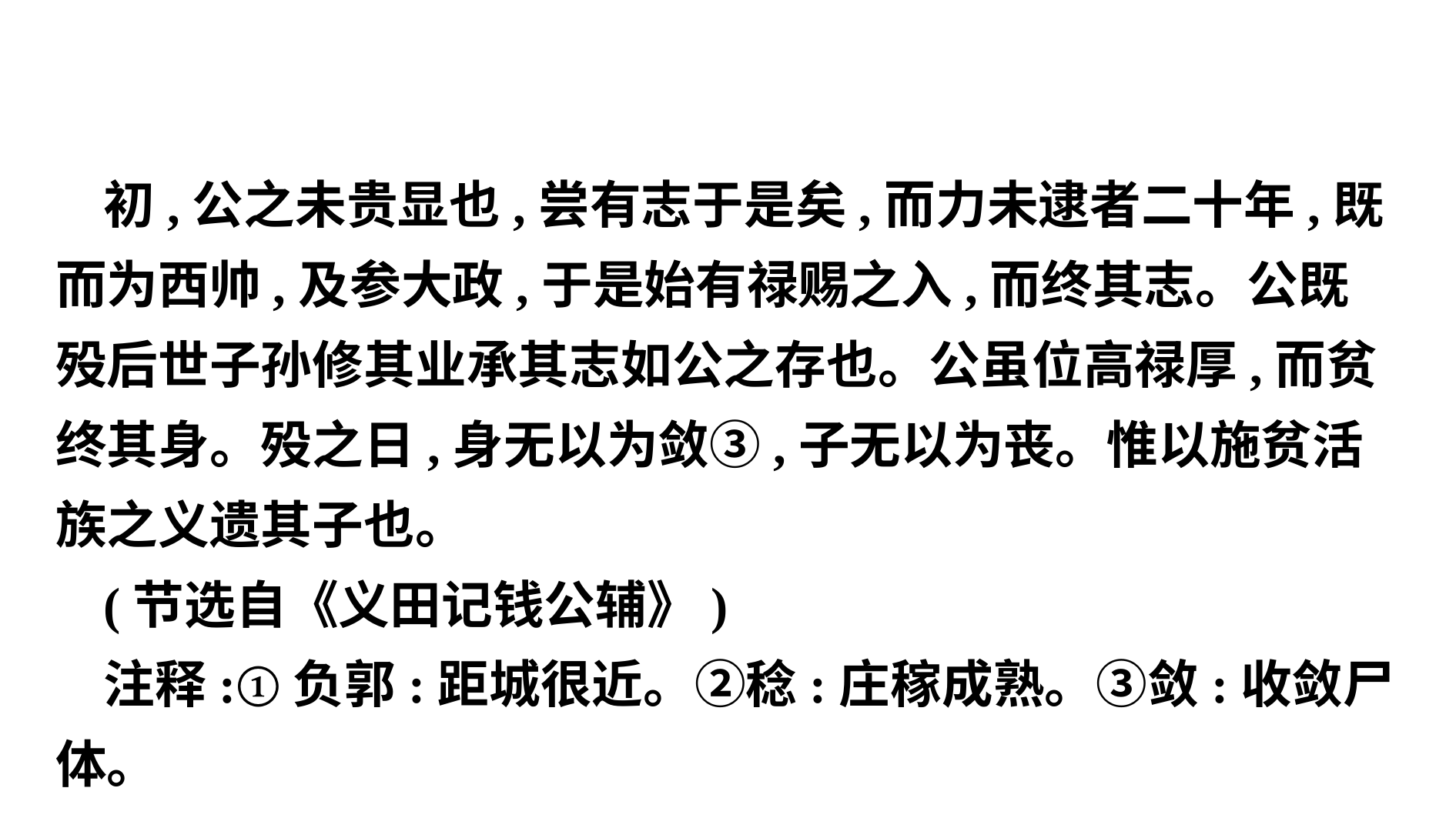

初,公之未贵显也,尝有志于是矣,而力未逮者二十年,既而为西帅,及参大政,于是始有禄赐之入,而终其志。公既殁后世子孙修其业承其志如公之存也。公虽位高禄厚,而贫终其身。殁之日,身无以为敛③,子无以为丧。惟以施贫活族之义遗其子也。
(节选自《义田记钱公辅》)
注释:①负郭:距城很近。②稔:庄稼成熟。③敛:收敛尸体。